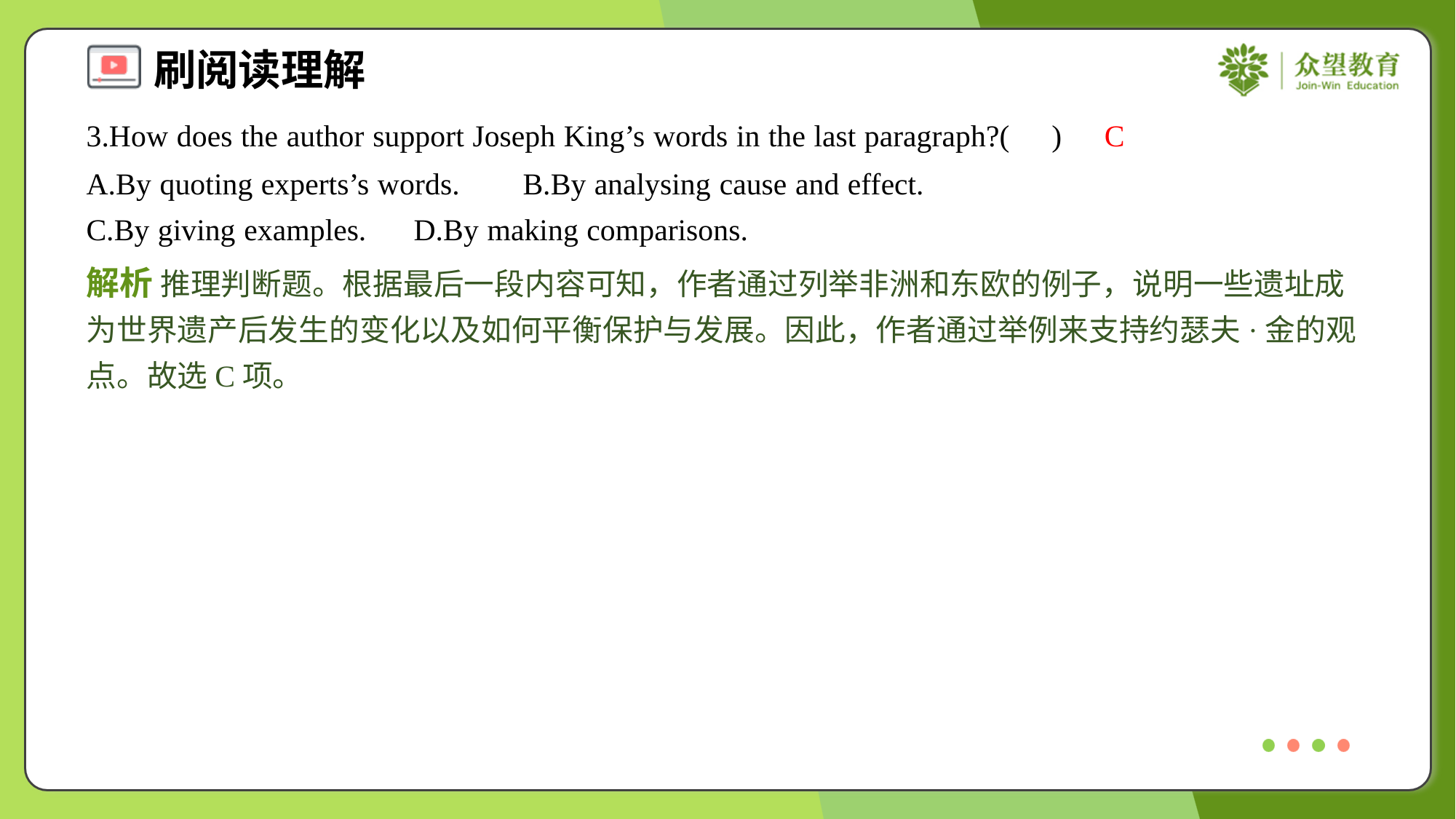

3.How does the author support Joseph King’s words in the last paragraph?(     )
C
A.By quoting experts’s words.	B.By analysing cause and effect.
C.By giving examples.	D.By making comparisons.
解析 推理判断题。根据最后一段内容可知，作者通过列举非洲和东欧的例子，说明一些遗址成为世界遗产后发生的变化以及如何平衡保护与发展。因此，作者通过举例来支持约瑟夫·金的观点。故选C项。